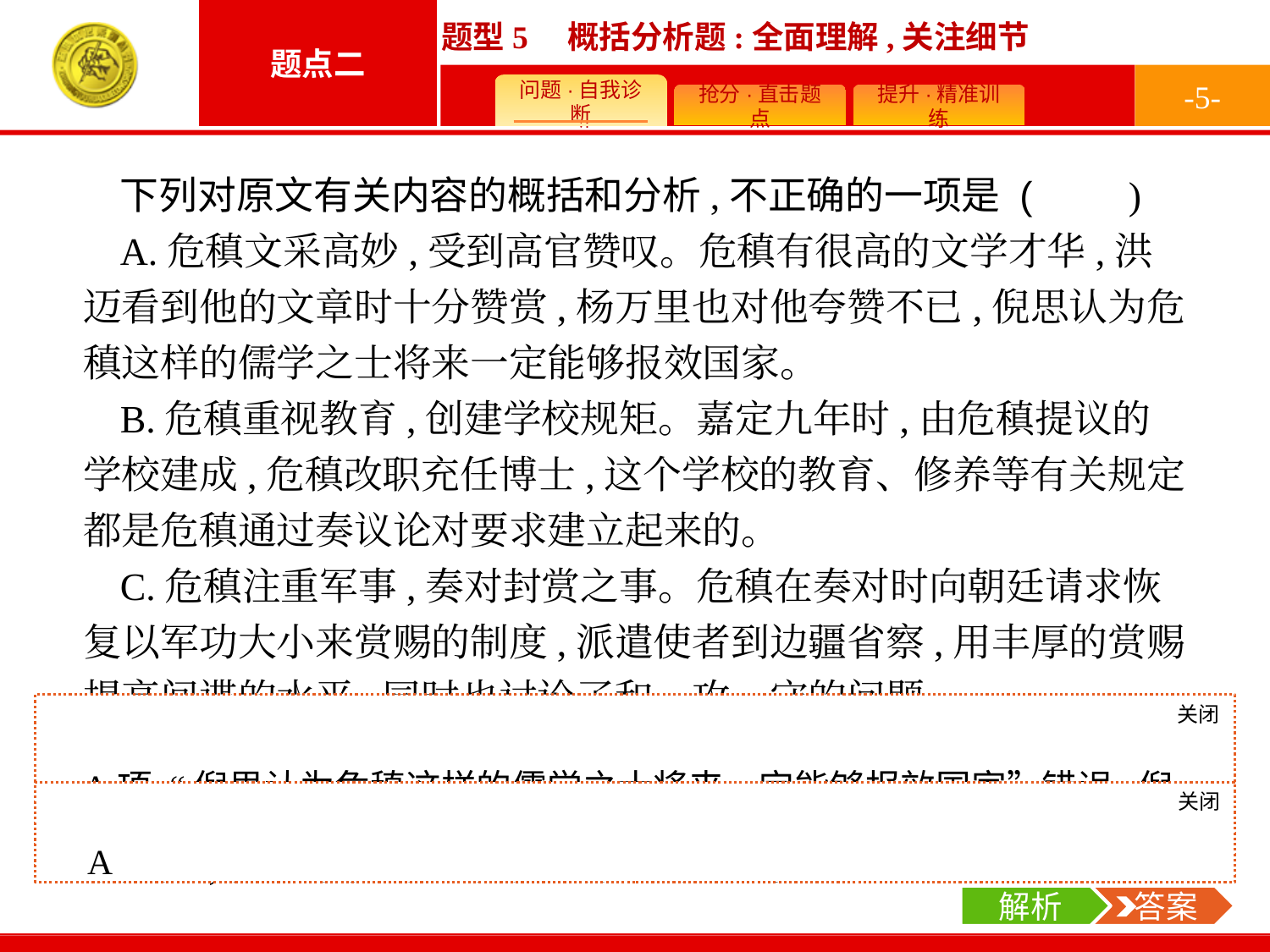

-5-
下列对原文有关内容的概括和分析,不正确的一项是 (　　)
A.危稹文采高妙,受到高官赞叹。危稹有很高的文学才华,洪迈看到他的文章时十分赞赏,杨万里也对他夸赞不已,倪思认为危稹这样的儒学之士将来一定能够报效国家。
B.危稹重视教育,创建学校规矩。嘉定九年时,由危稹提议的学校建成,危稹改职充任博士,这个学校的教育、修养等有关规定都是危稹通过奏议论对要求建立起来的。
C.危稹注重军事,奏对封赏之事。危稹在奏对时向朝廷请求恢复以军功大小来赏赐的制度,派遣使者到边疆省察,用丰厚的赏赐提高间谍的水平,同时也讨论了和、攻、守的问题。
D.危稹关注民生,请求减免赋税。漳州每年有经制钱、总制钱及其他无名钱五千缗,为此勒索民众特别厉害,危稹向朝廷上疏请求免除,但常平使对这个请求有不同意见。

关闭
解析

A项,“倪思认为危稹这样的儒学之士将来一定能够报效国家”错误,倪思的意思是他能够得到危稹这样的人,自己就可以报效国家了。
关闭

解析
  答案

A
解析
  答案